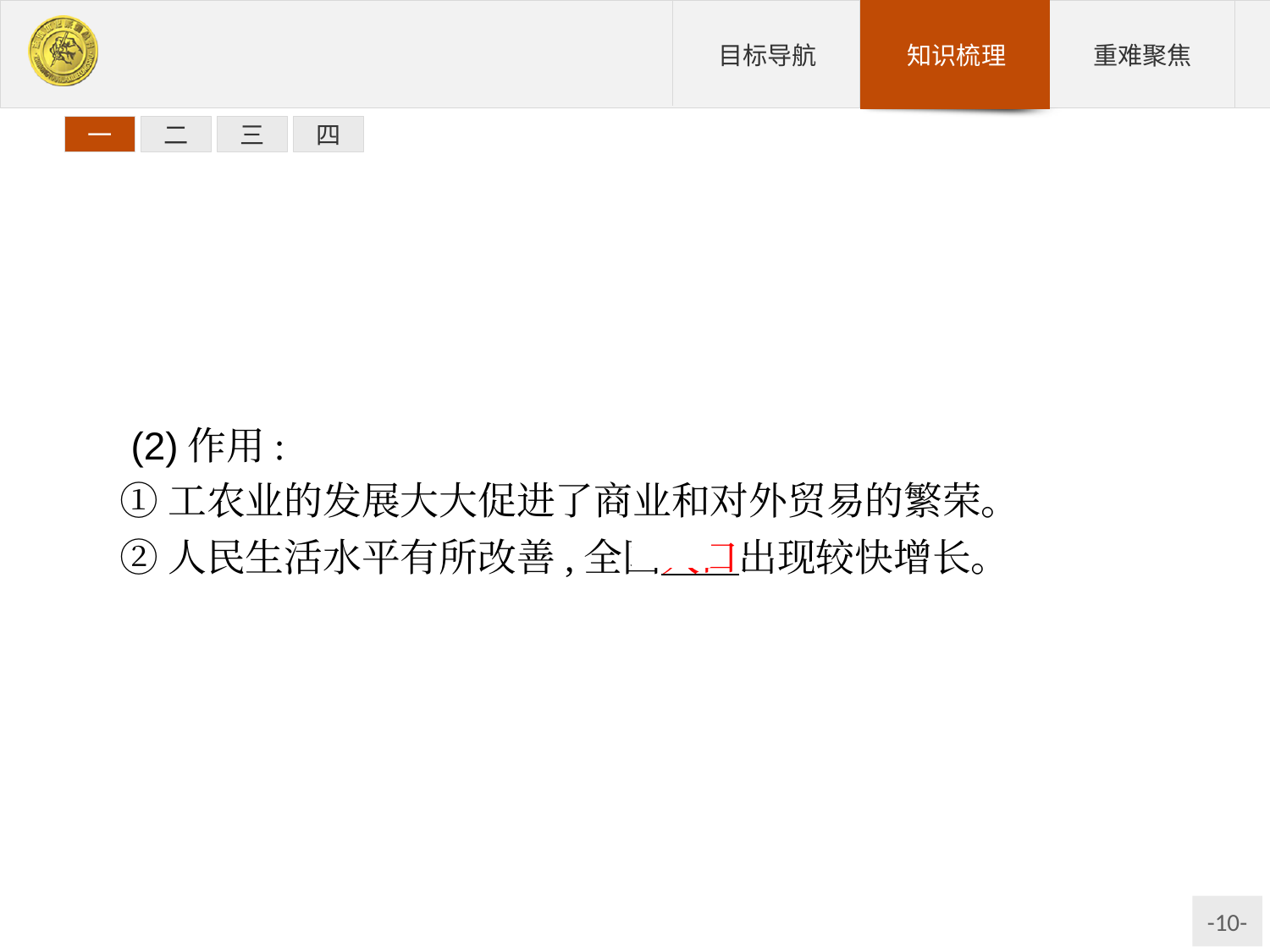

一
二
三
四
 (2)作用:
①工农业的发展大大促进了商业和对外贸易的繁荣。
②人民生活水平有所改善,全国人口出现较快增长。